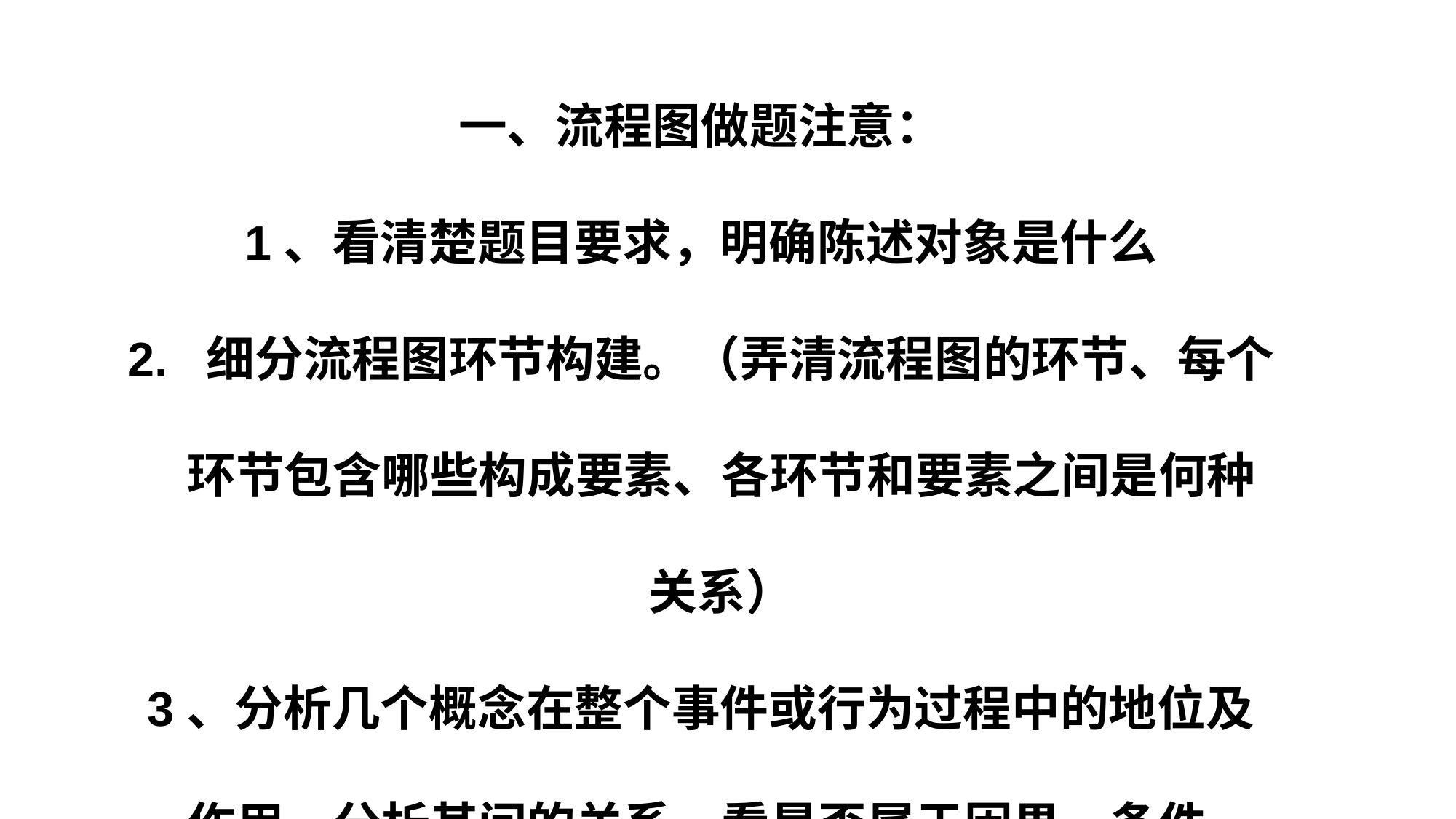

一、流程图做题注意：
1、看清楚题目要求，明确陈述对象是什么
2.  细分流程图环节构建。（弄清流程图的环节、每个环节包含哪些构成要素、各环节和要素之间是何种关系）
3、分析几个概念在整个事件或行为过程中的地位及作用，分析其间的关系，看是否属于因果、条件、递进、并列、转折、承接等。根据此来选定过渡词语或关联词语实施连缀。